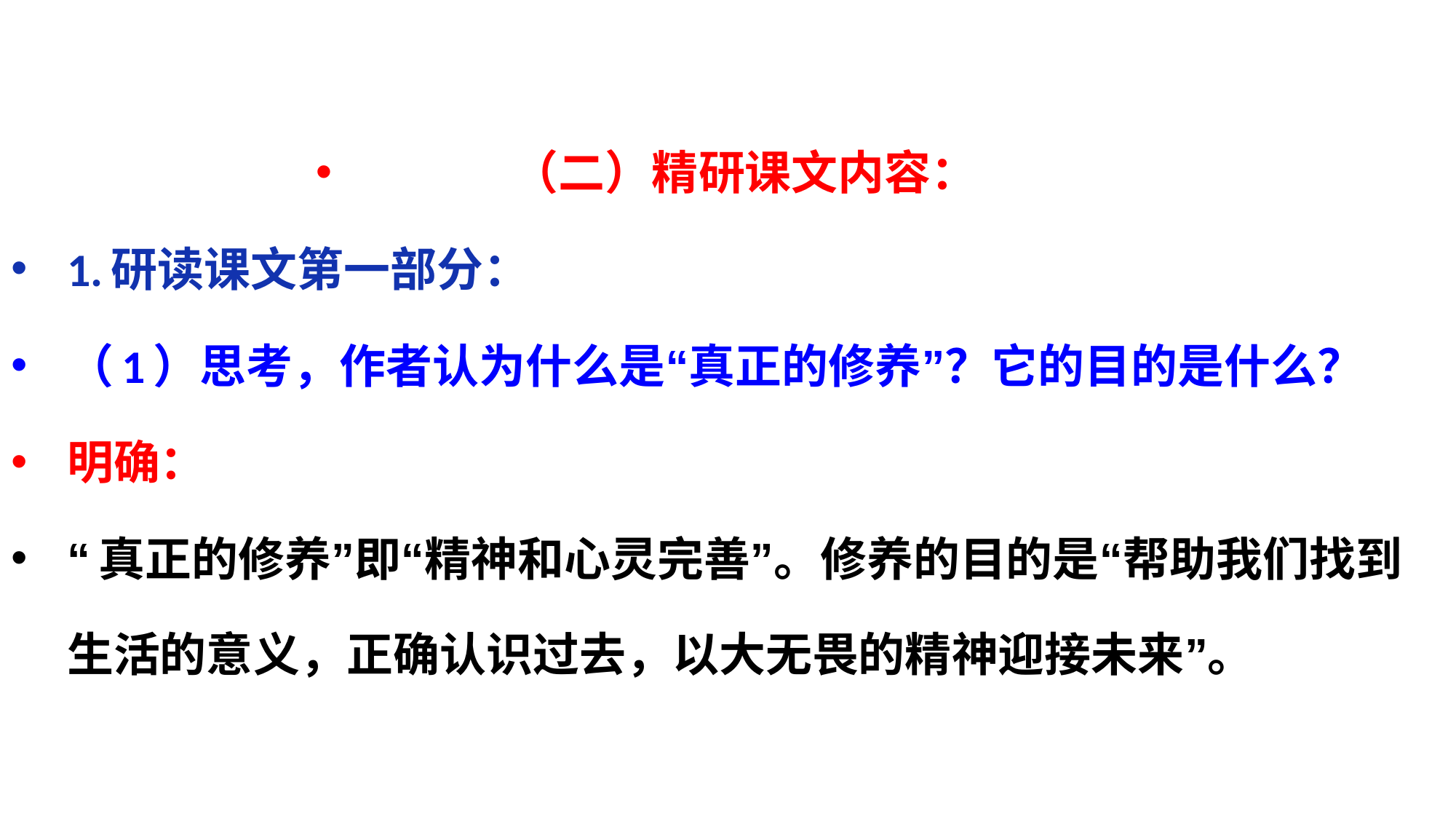

（二）精研课文内容：
1.研读课文第一部分：
（1）思考，作者认为什么是“真正的修养”？它的目的是什么？
明确：
“真正的修养”即“精神和心灵完善”。修养的目的是“帮助我们找到生活的意义，正确认识过去，以大无畏的精神迎接未来”。